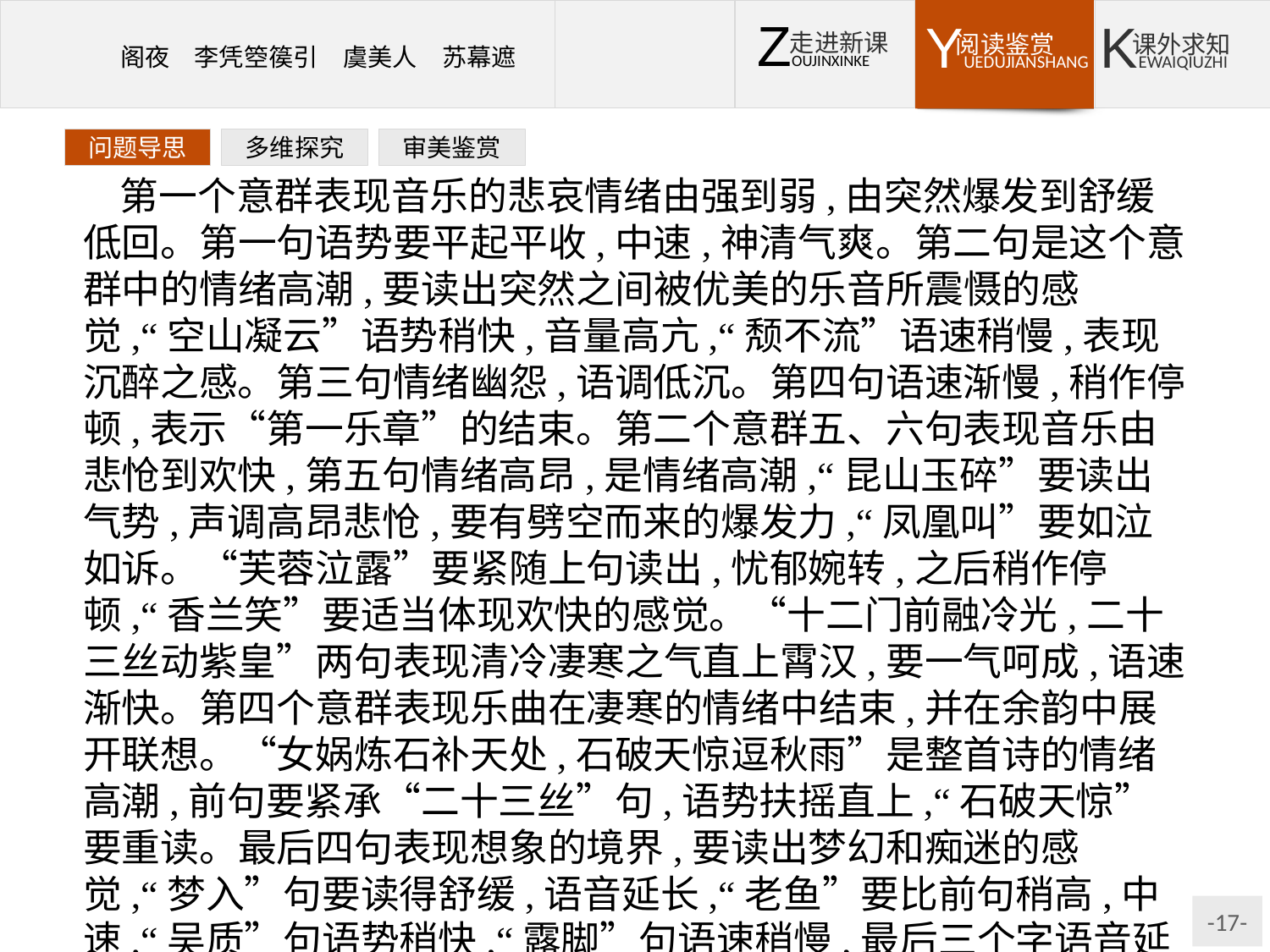

问题导思
多维探究
审美鉴赏
第一个意群表现音乐的悲哀情绪由强到弱,由突然爆发到舒缓低回。第一句语势要平起平收,中速,神清气爽。第二句是这个意群中的情绪高潮,要读出突然之间被优美的乐音所震慑的感觉,“空山凝云”语势稍快,音量高亢,“颓不流”语速稍慢,表现沉醉之感。第三句情绪幽怨,语调低沉。第四句语速渐慢,稍作停顿,表示“第一乐章”的结束。第二个意群五、六句表现音乐由悲怆到欢快,第五句情绪高昂,是情绪高潮,“昆山玉碎”要读出气势,声调高昂悲怆,要有劈空而来的爆发力,“凤凰叫”要如泣如诉。“芙蓉泣露”要紧随上句读出,忧郁婉转,之后稍作停顿,“香兰笑”要适当体现欢快的感觉。“十二门前融冷光,二十三丝动紫皇”两句表现清冷凄寒之气直上霄汉,要一气呵成,语速渐快。第四个意群表现乐曲在凄寒的情绪中结束,并在余韵中展开联想。“女娲炼石补天处,石破天惊逗秋雨”是整首诗的情绪高潮,前句要紧承“二十三丝”句,语势扶摇直上,“石破天惊”要重读。最后四句表现想象的境界,要读出梦幻和痴迷的感觉,“梦入”句要读得舒缓,语音延长,“老鱼”要比前句稍高,中速,“吴质”句语势稍快,“露脚”句语速稍慢,最后三个字语音延长,“兔”字重读。